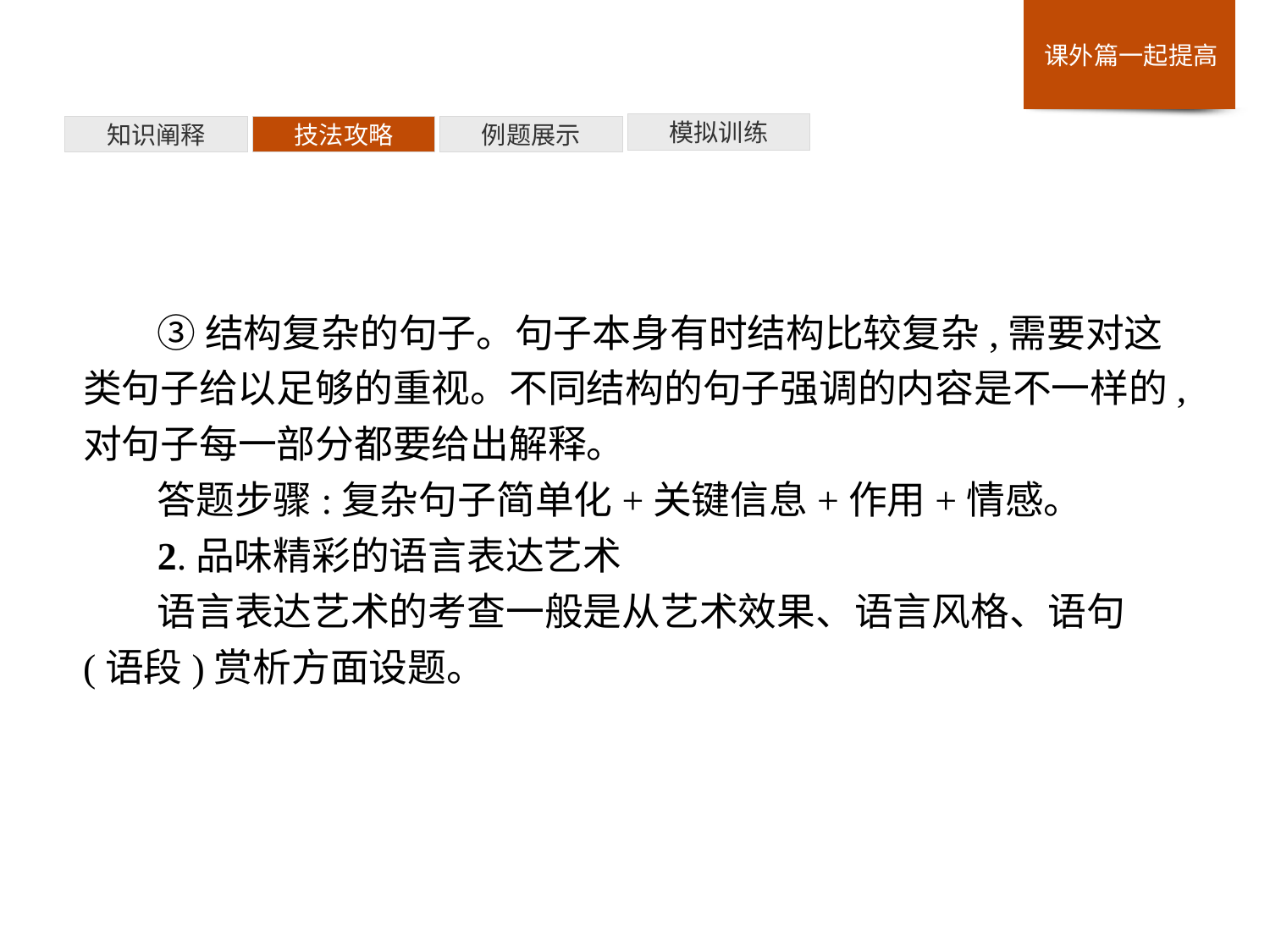

模拟训练
例题展示
技法攻略
知识阐释
③结构复杂的句子。句子本身有时结构比较复杂,需要对这类句子给以足够的重视。不同结构的句子强调的内容是不一样的,对句子每一部分都要给出解释。
答题步骤:复杂句子简单化+关键信息+作用+情感。
2.品味精彩的语言表达艺术
语言表达艺术的考查一般是从艺术效果、语言风格、语句(语段)赏析方面设题。